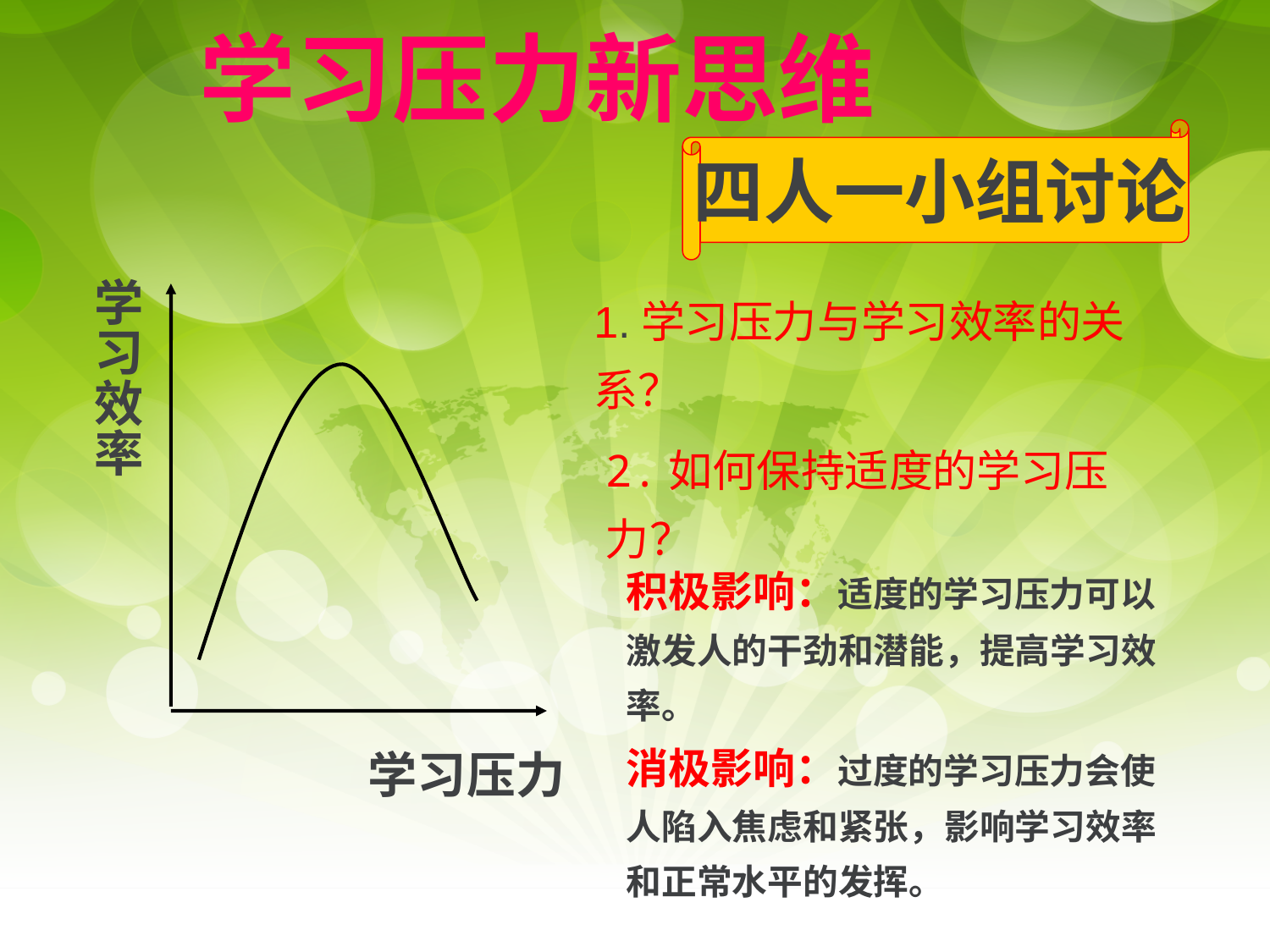

# 学习压力新思维
四人一小组讨论
学
习
效
率

学习压力
1.学习压力与学习效率的关系？
2.如何保持适度的学习压力？
积极影响：适度的学习压力可以激发人的干劲和潜能，提高学习效率。
消极影响：过度的学习压力会使人陷入焦虑和紧张，影响学习效率和正常水平的发挥。